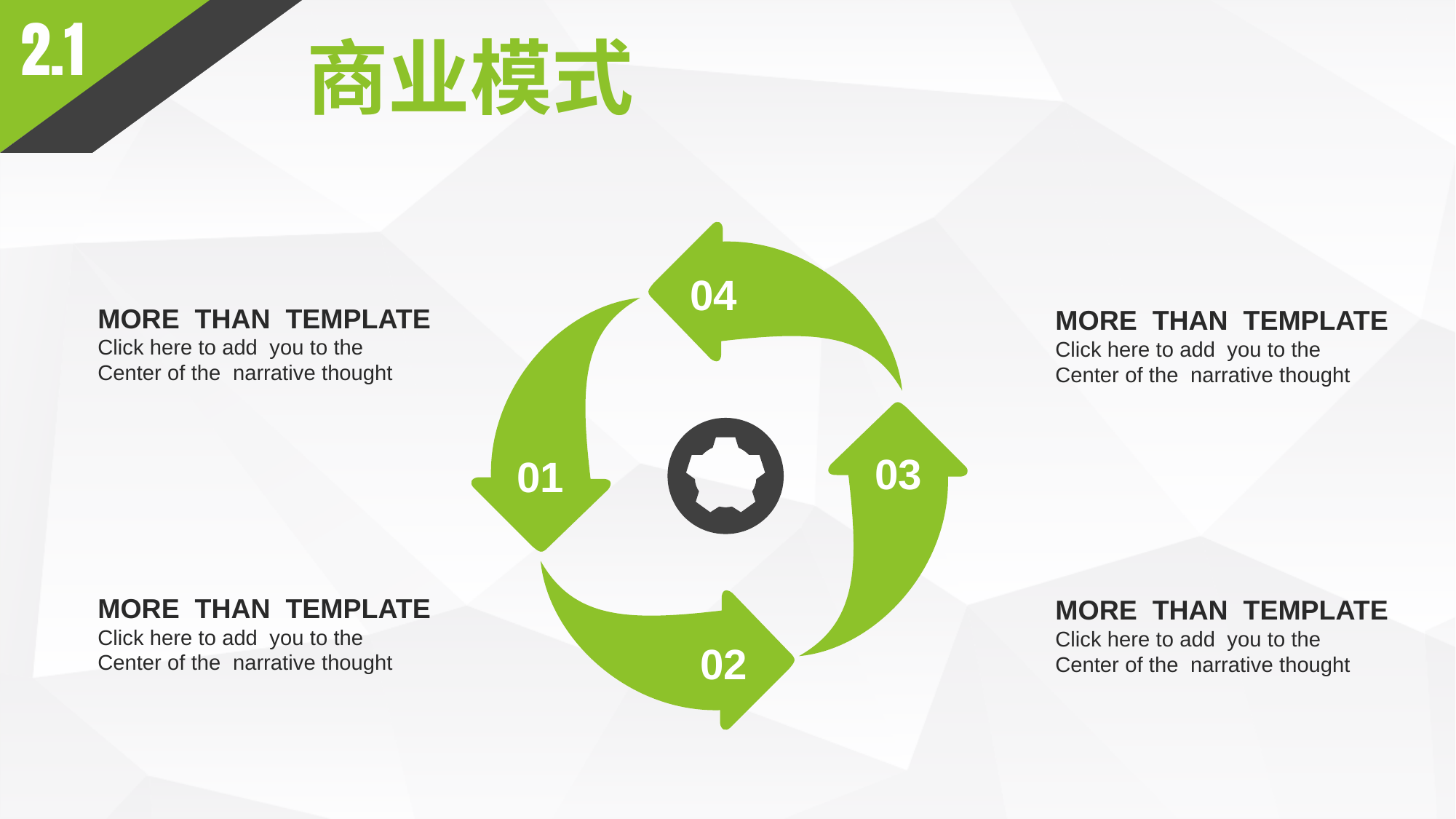

2.1
商业模式

04
MORE  THAN  TEMPLATE
Click here to add  you to the
Center of the  narrative thought

MORE  THAN  TEMPLATE
Click here to add  you to the
Center of the  narrative thought

03
01

MORE  THAN  TEMPLATE
Click here to add  you to the
Center of the  narrative thought

MORE  THAN  TEMPLATE
Click here to add  you to the
Center of the  narrative thought

02